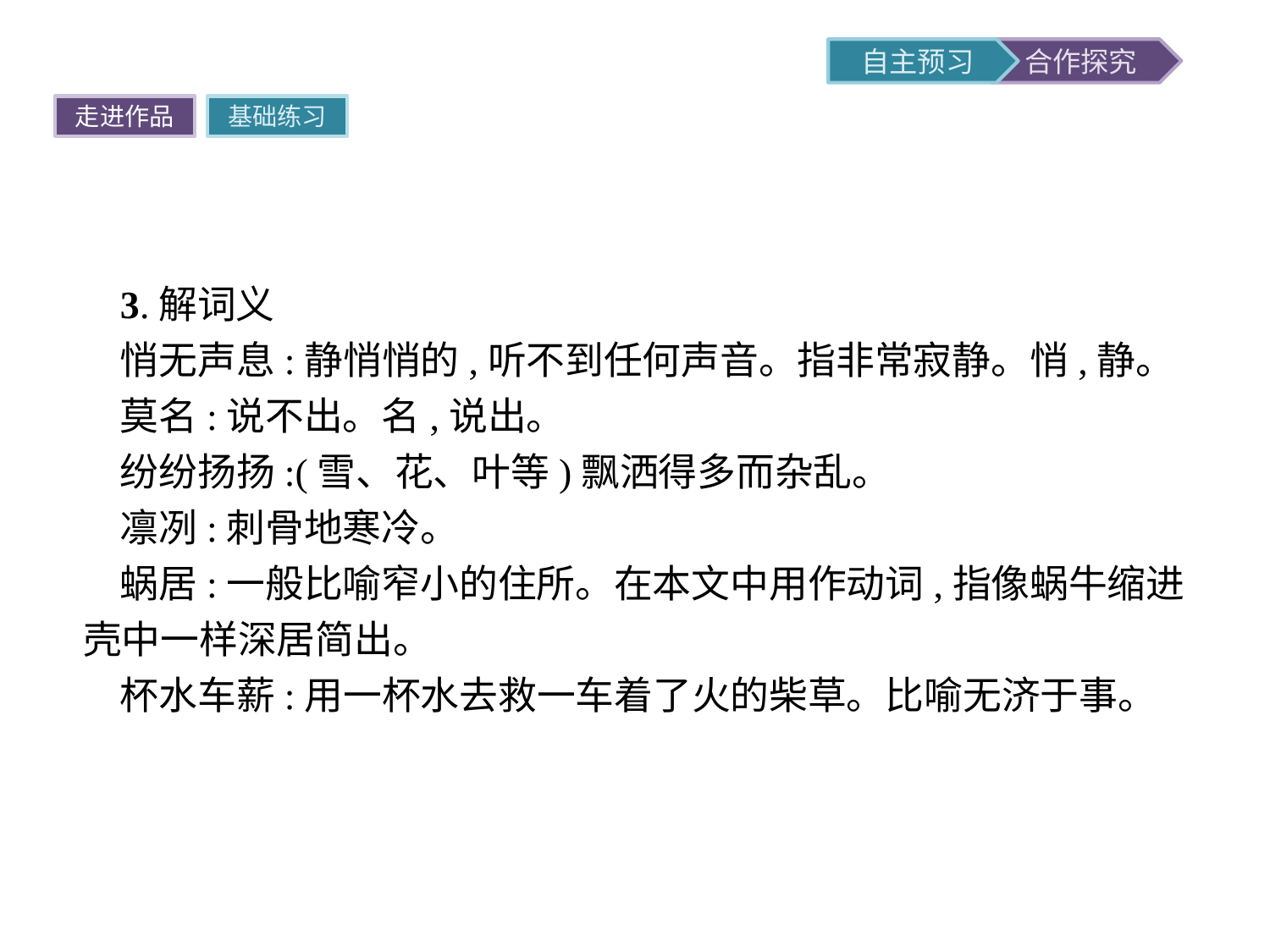

走进作品
基础练习
3.解词义
悄无声息:静悄悄的,听不到任何声音。指非常寂静。悄,静。
莫名:说不出。名,说出。
纷纷扬扬:(雪、花、叶等)飘洒得多而杂乱。
凛冽:刺骨地寒冷。
蜗居:一般比喻窄小的住所。在本文中用作动词,指像蜗牛缩进壳中一样深居简出。
杯水车薪:用一杯水去救一车着了火的柴草。比喻无济于事。